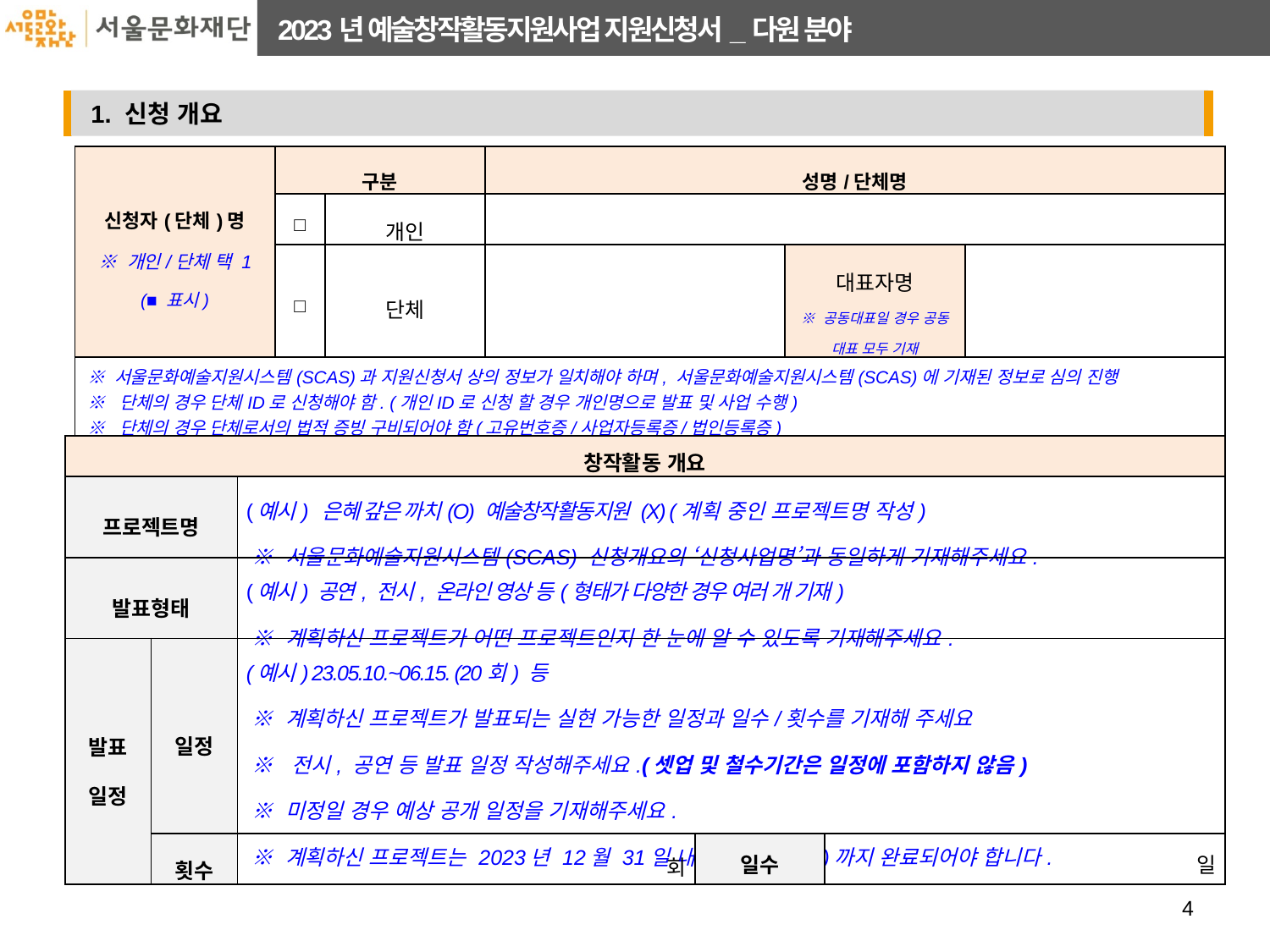

| 신청자(단체)명 ※ 개인/단체 택 1 (■ 표시) | 구분 |  | 성명/단체명 |  |  |
| --- | --- | --- | --- | --- | --- |
|  | □ | 개인 |  |  |  |
|  | □ | 단체 |  | 대표자명 ※ 공동대표일 경우 공동 대표 모두 기재 |  |
| ※ 서울문화예술지원시스템(SCAS)과 지원신청서 상의 정보가 일치해야 하며, 서울문화예술지원시스템(SCAS)에 기재된 정보로 심의 진행 ※ 단체의 경우 단체ID로 신청해야 함. (개인ID로 신청 할 경우 개인명으로 발표 및 사업 수행) ※ 단체의 경우 단체로서의 법적 증빙 구비되어야 함(고유번호증/사업자등록증/법인등록증) |  |  |  |  |  |
| 창작활동 개요 |  |  |  |  |
| --- | --- | --- | --- | --- |
| 프로젝트명 |  | (예시) 은혜 갚은 까치(O) 예술창작활동지원 (X) (계획 중인 프로젝트명 작성) ※ 서울문화예술지원시스템(SCAS) 신청개요의 ‘신청사업명’과 동일하게 기재해주세요. |  |  |
| 발표형태 |  | (예시) 공연, 전시, 온라인 영상 등(형태가 다양한 경우 여러 개 기재) ※ 계획하신 프로젝트가 어떤 프로젝트인지 한 눈에 알 수 있도록 기재해주세요. |  |  |
| 발표 일정 | 일정 | (예시) 23.05.10.~06.15. (20회) 등 ※ 계획하신 프로젝트가 발표되는 실현 가능한 일정과 일수/횟수를 기재해 주세요 ※ 전시, 공연 등 발표 일정 작성해주세요.(셋업 및 철수기간은 일정에 포함하지 않음) ※ 미정일 경우 예상 공개 일정을 기재해주세요. ※ 계획하신 프로젝트는 2023년 12월 31일 내에 발표(공개)까지 완료되어야 합니다. |  |  |
|  | 횟수 | 회 | 일수 | 일 |
4